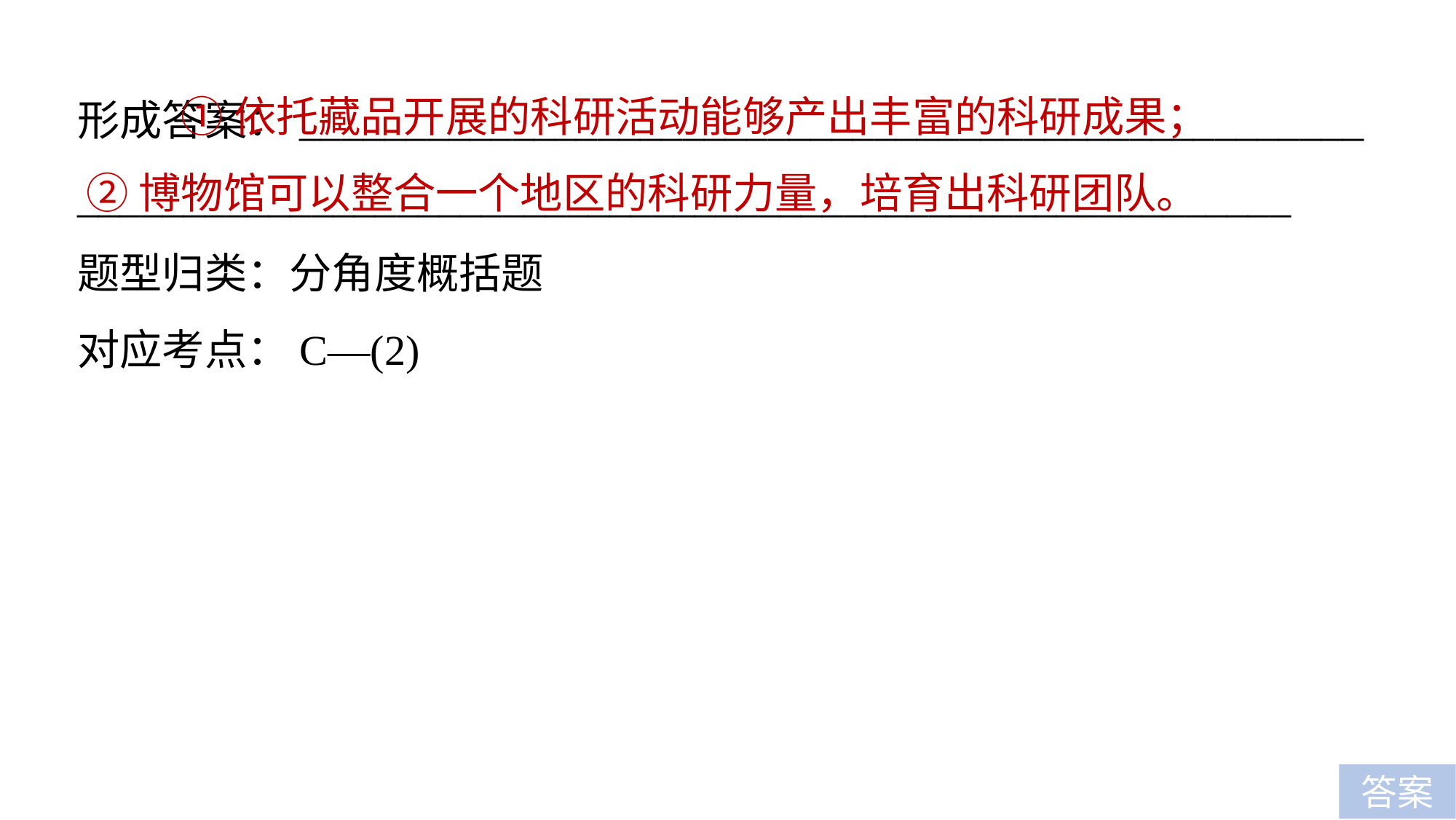

①依托藏品开展的科研活动能够产出丰富的科研成果；
②博物馆可以整合一个地区的科研力量，培育出科研团队。
形成答案：__________________________________________________
_________________________________________________________
题型归类：分角度概括题
对应考点：C—(2)
答案